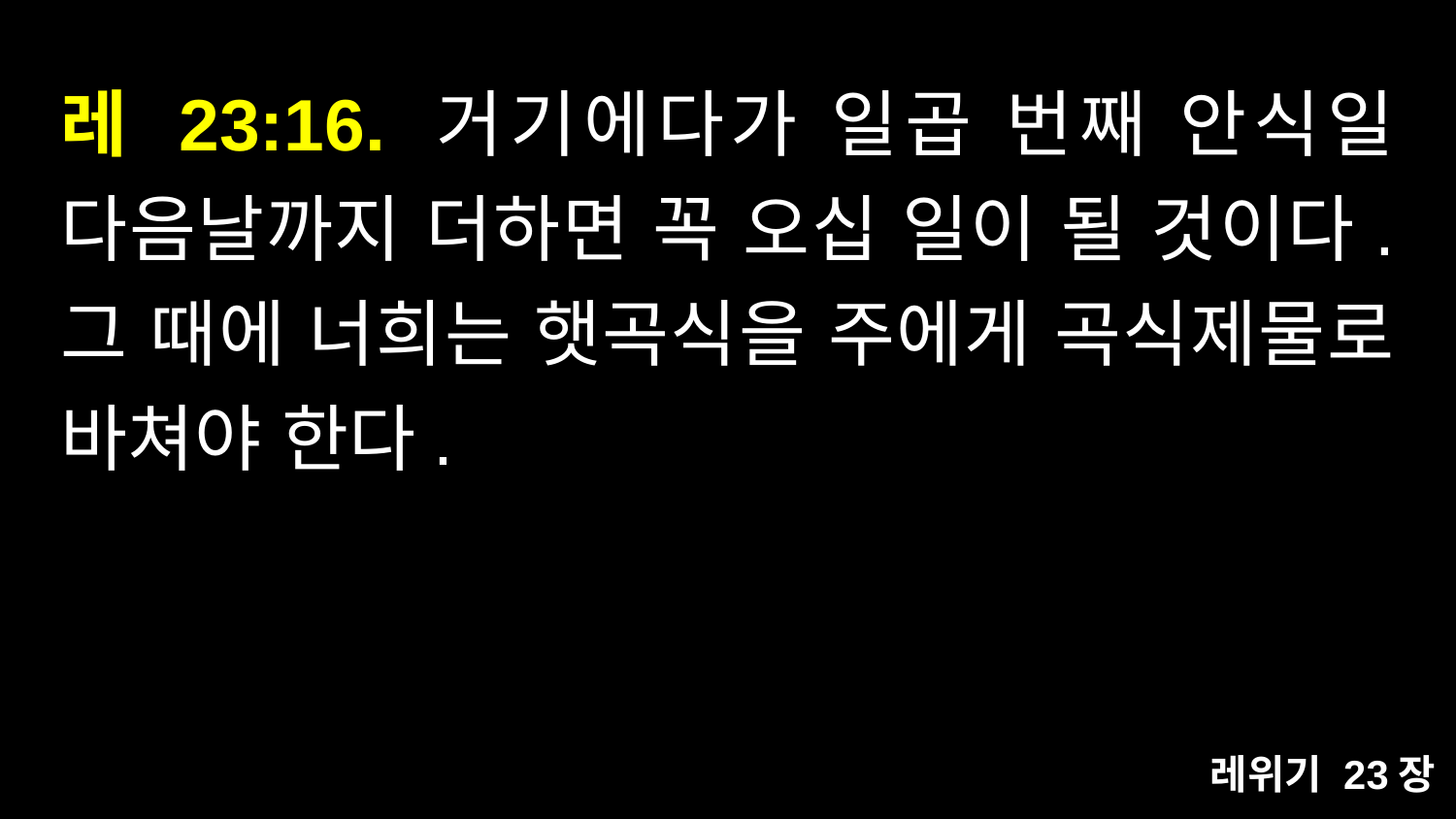

# 레 23:16. 거기에다가 일곱 번째 안식일 다음날까지 더하면 꼭 오십 일이 될 것이다. 그 때에 너희는 햇곡식을 주에게 곡식제물로 바쳐야 한다.
레위기 23장